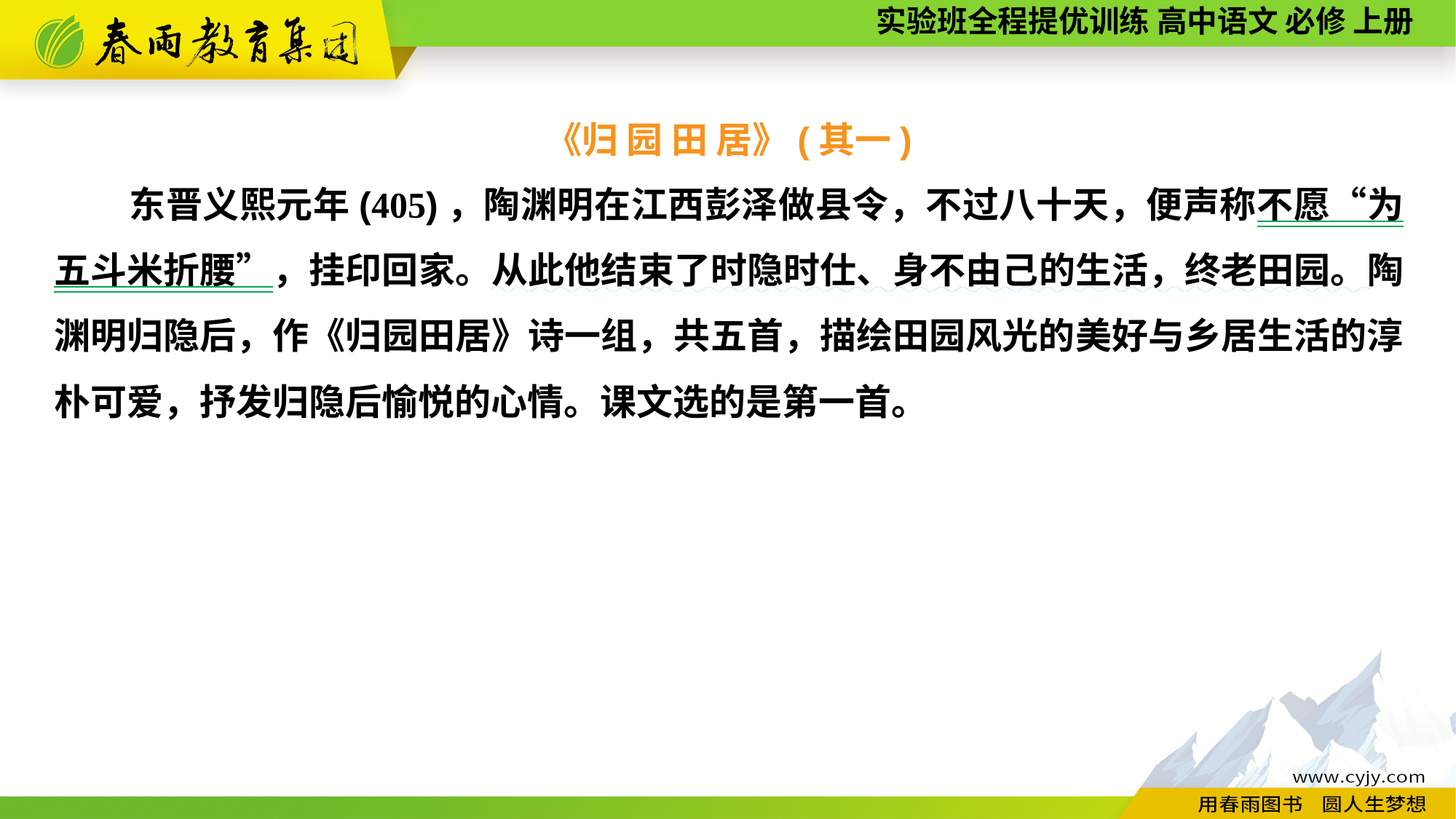

《归 园 田 居》(其一)
东晋义熙元年(405)，陶渊明在江西彭泽做县令，不过八十天，便声称不愿“为五斗米折腰”，挂印回家。从此他结束了时隐时仕、身不由己的生活，终老田园。陶渊明归隐后，作《归园田居》诗一组，共五首，描绘田园风光的美好与乡居生活的淳朴可爱，抒发归隐后愉悦的心情。课文选的是第一首。